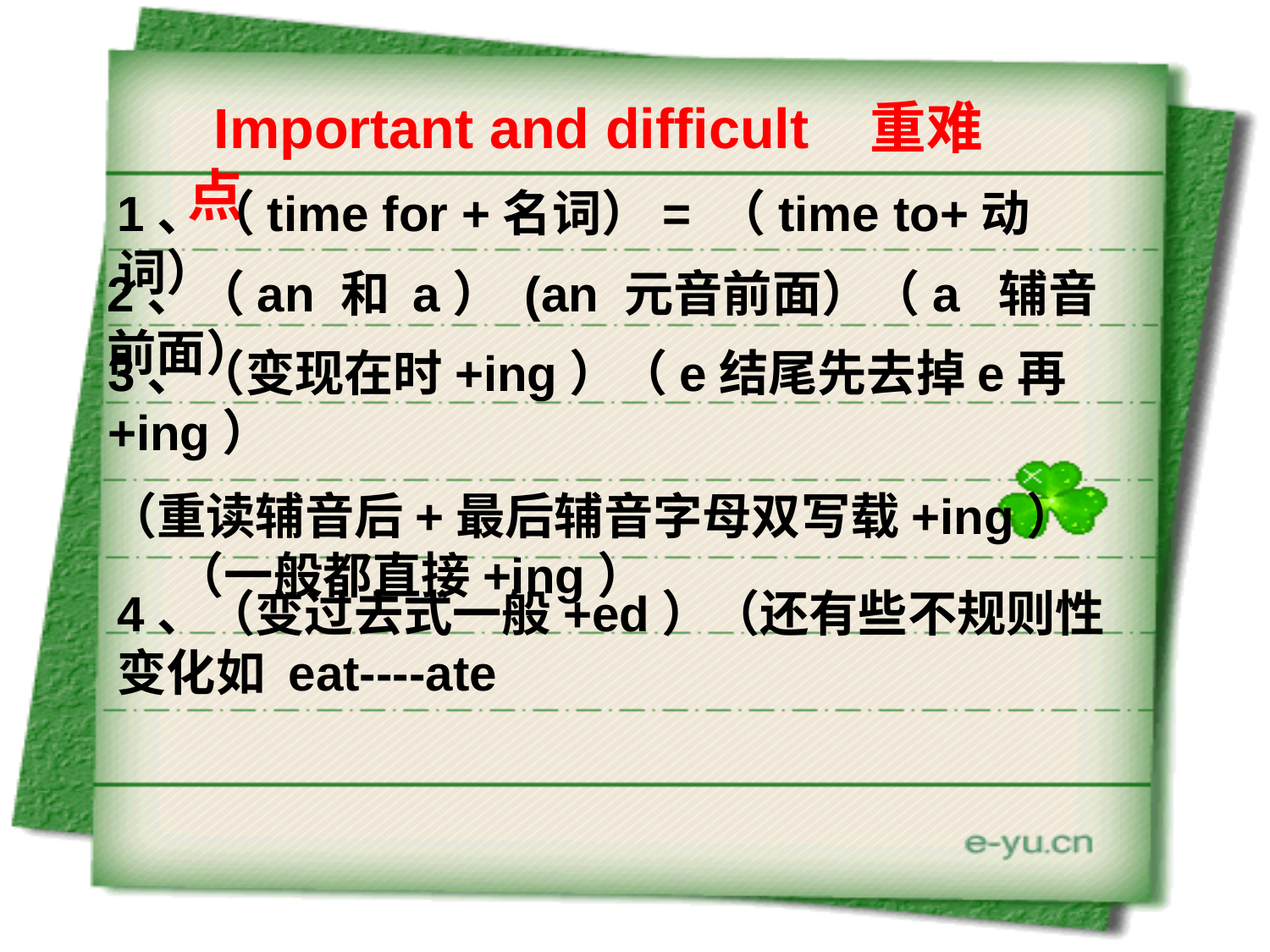

Important and difficult   重难点
1、（time for +名词）= （time to+动词）
2、（an 和 a） (an 元音前面）（a  辅音前面）
3、（变现在时+ing）（e结尾先去掉e再+ing）
（重读辅音后+最后辅音字母双写载+ing）           （一般都直接+ing）
4、（变过去式一般+ed）（还有些不规则性变化如 eat----ate